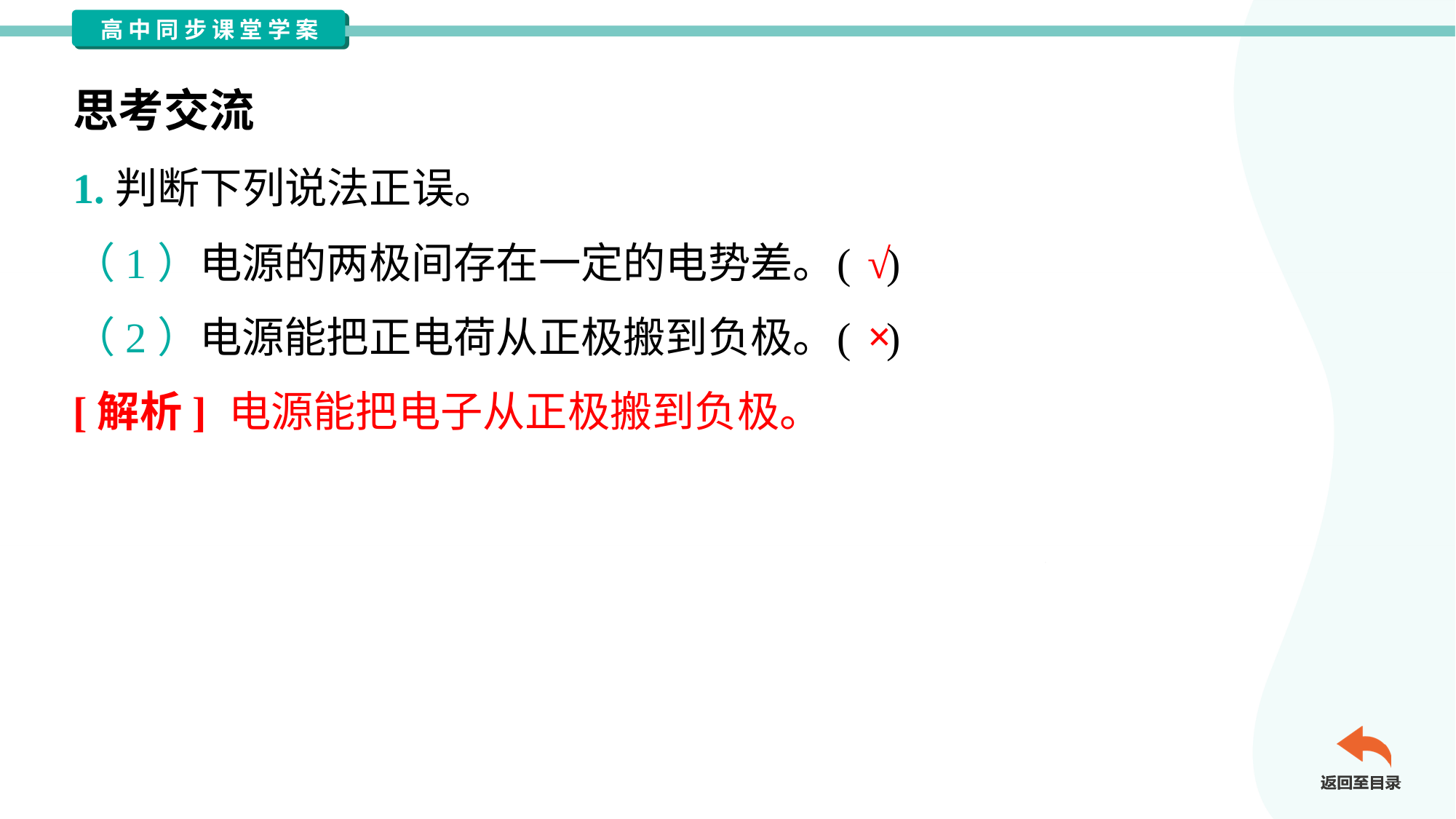

思考交流
1.判断下列说法正误。
√
（1）电源的两极间存在一定的电势差。	(   )
×
（2）电源能把正电荷从正极搬到负极。	(   )
[解析] 电源能把电子从正极搬到负极。